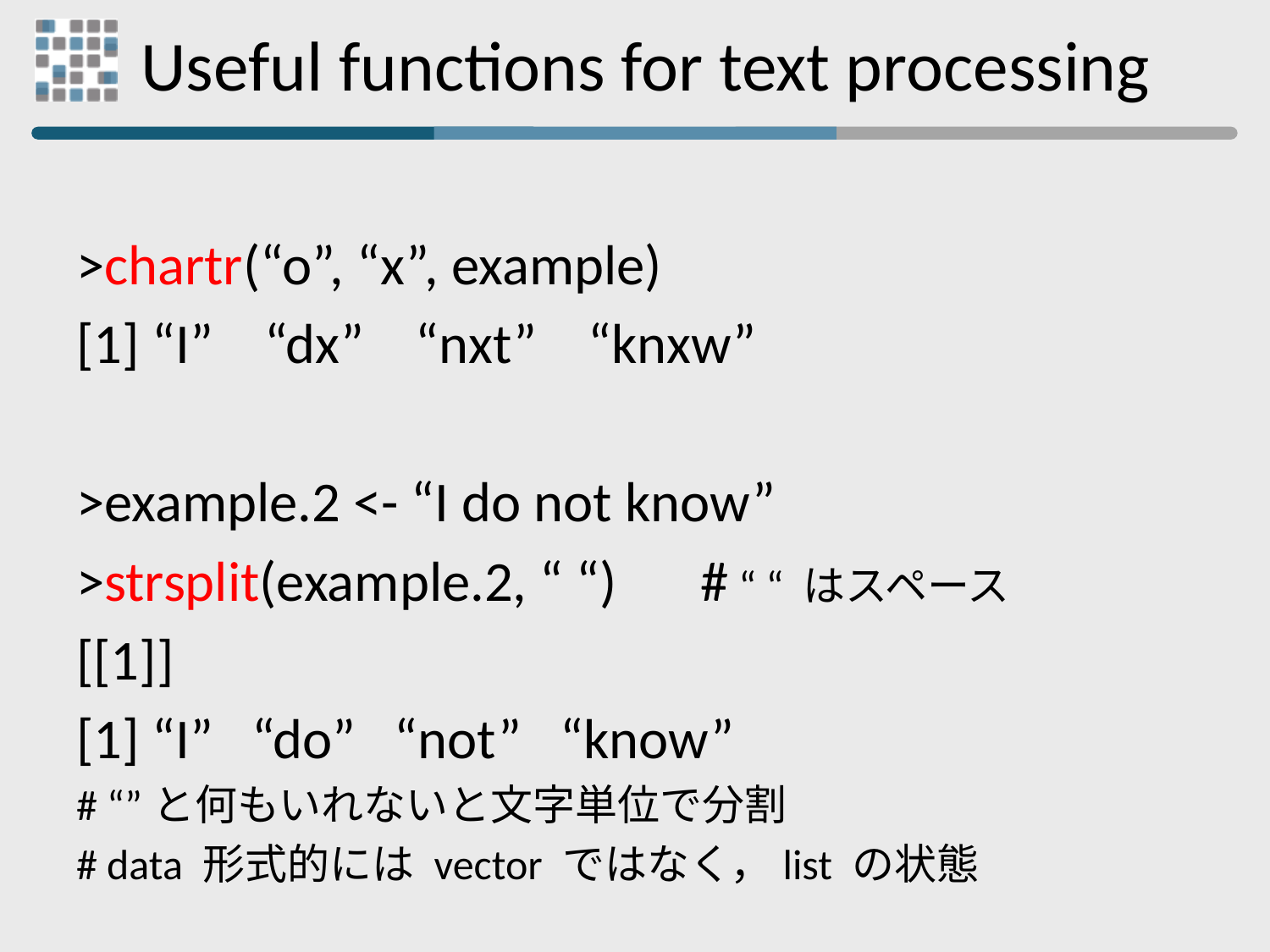

# Useful functions for text processing
>chartr(“o”, “x”, example)
[1] “I”    “dx”    “nxt”    “knxw”

>example.2 <- “I do not know”
>strsplit(example.2, “ “)　# “ “ はスペース
[[1]]
[1] “I”   “do”   “not”   “know”
# “”と何もいれないと文字単位で分割
# data 形式的には vector ではなく，list の状態